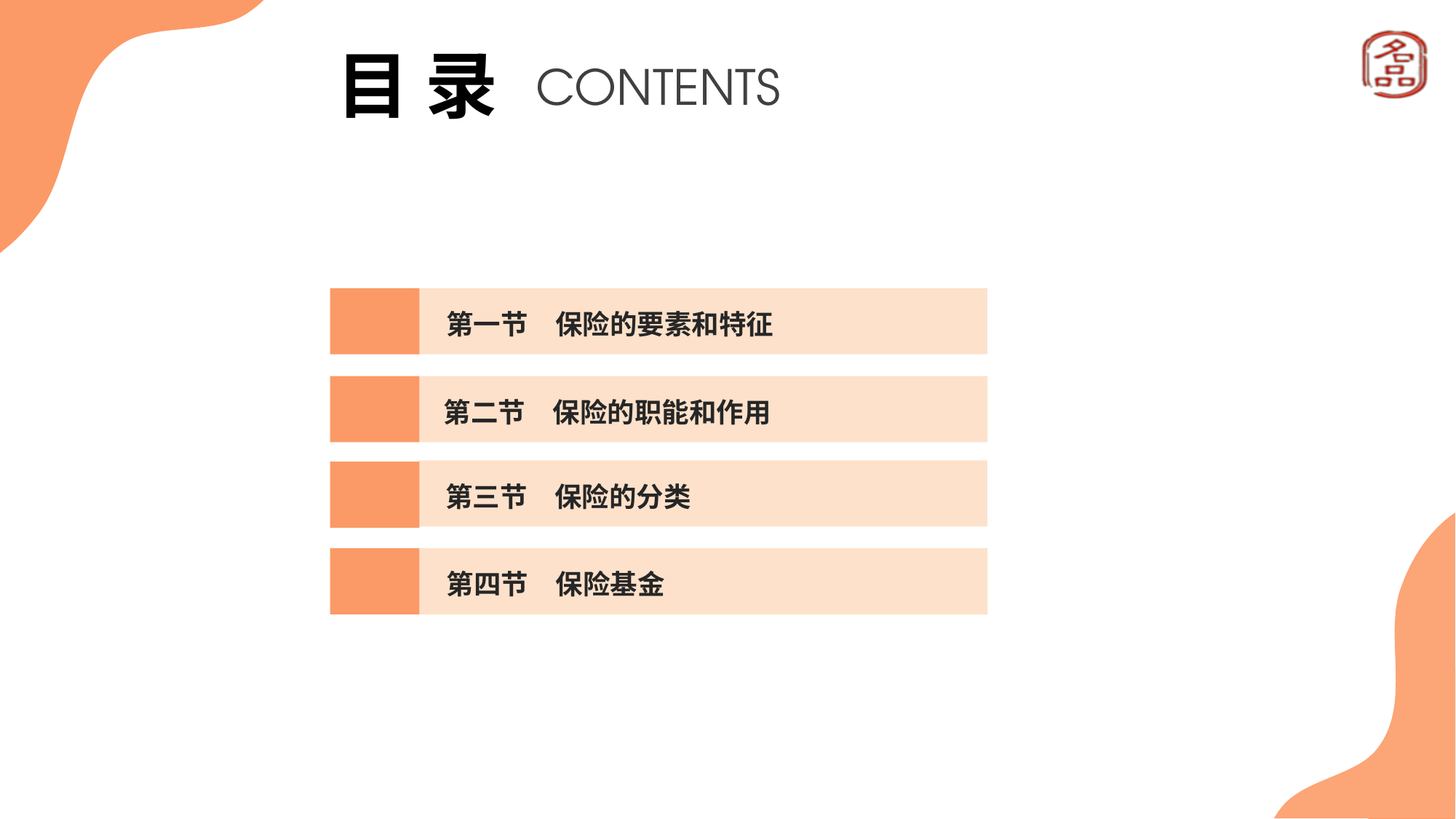

目 录
CONTENTS

　第一节　保险的要素和特征

　第二节　保险的职能和作用

　第三节　保险的分类

　第四节　保险基金